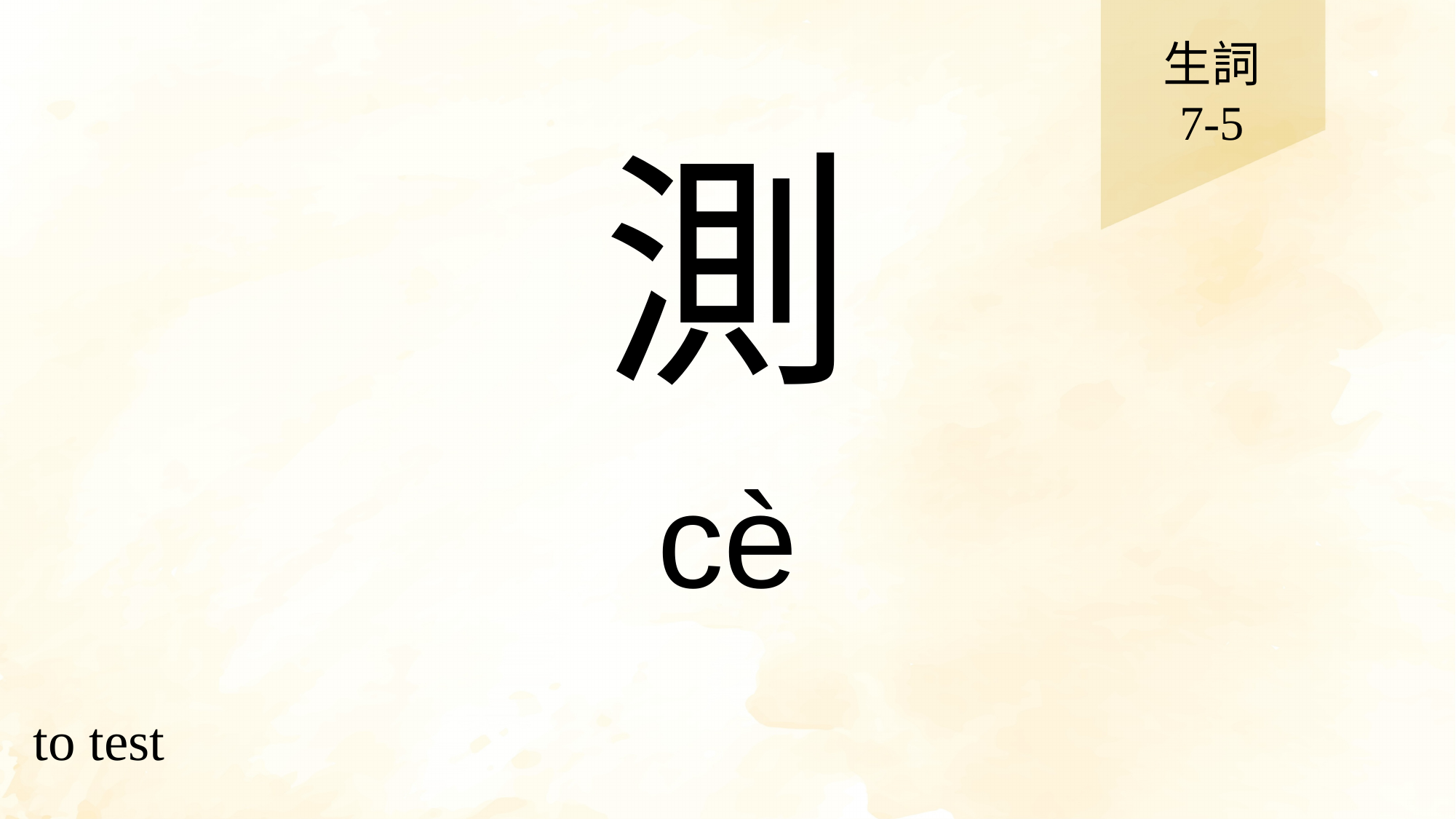

生詞
7-5
# 測
cè
to test